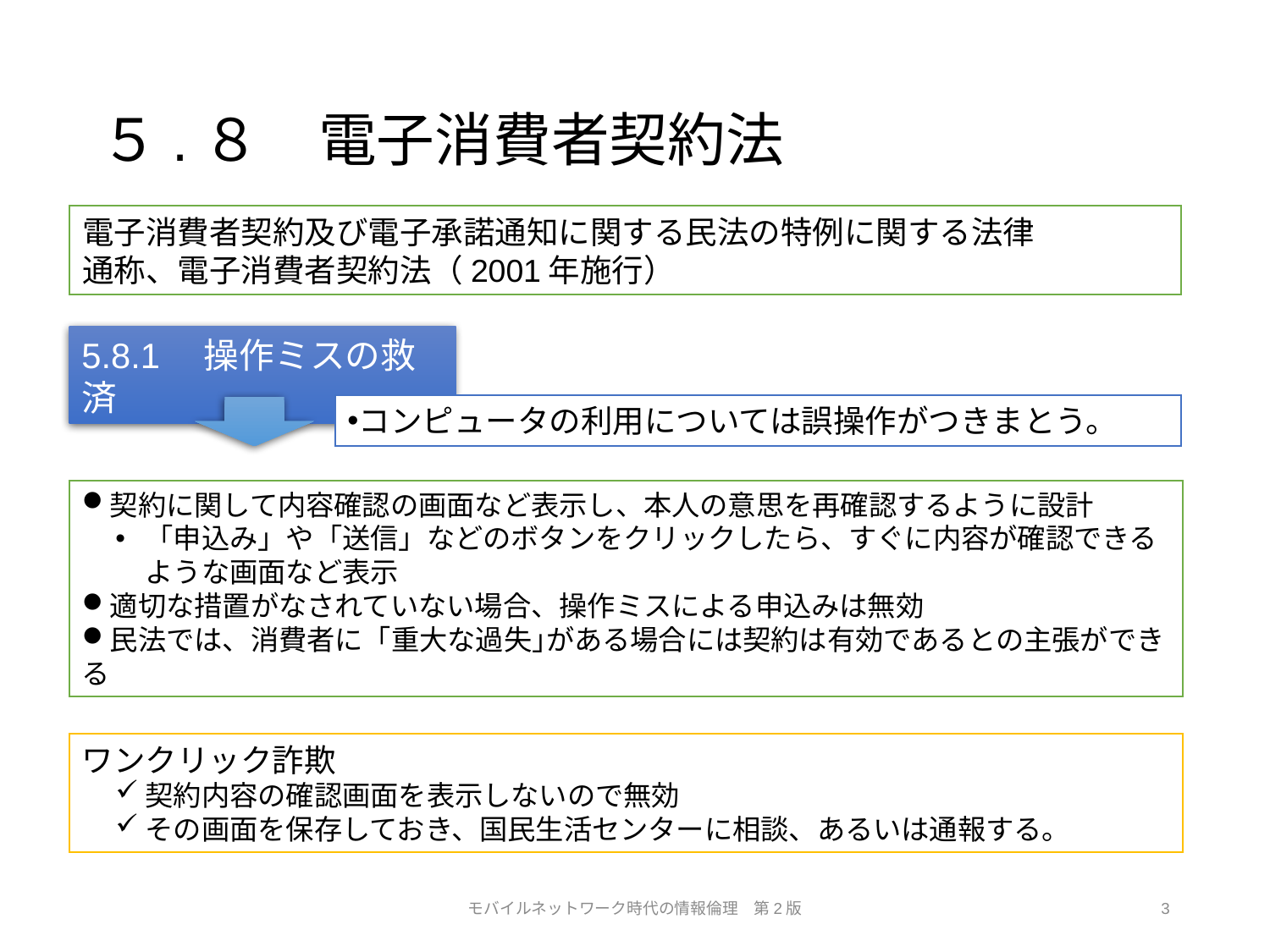

# ５.８　電子消費者契約法
電子消費者契約及び電子承諾通知に関する民法の特例に関する法律
通称、電子消費者契約法（2001年施行）
5.8.1　操作ミスの救済
コンピュータの利用については誤操作がつきまとう。

契約に関して内容確認の画面など表示し、本人の意思を再確認するように設計
「申込み」や「送信」などのボタンをクリックしたら、すぐに内容が確認できるような画面など表示
適切な措置がなされていない場合、操作ミスによる申込みは無効
民法では、消費者に「重大な過失｣がある場合には契約は有効であるとの主張ができる
ワンクリック詐欺
契約内容の確認画面を表示しないので無効
その画面を保存しておき、国民生活センターに相談、あるいは通報する。
モバイルネットワーク時代の情報倫理　第2版
3